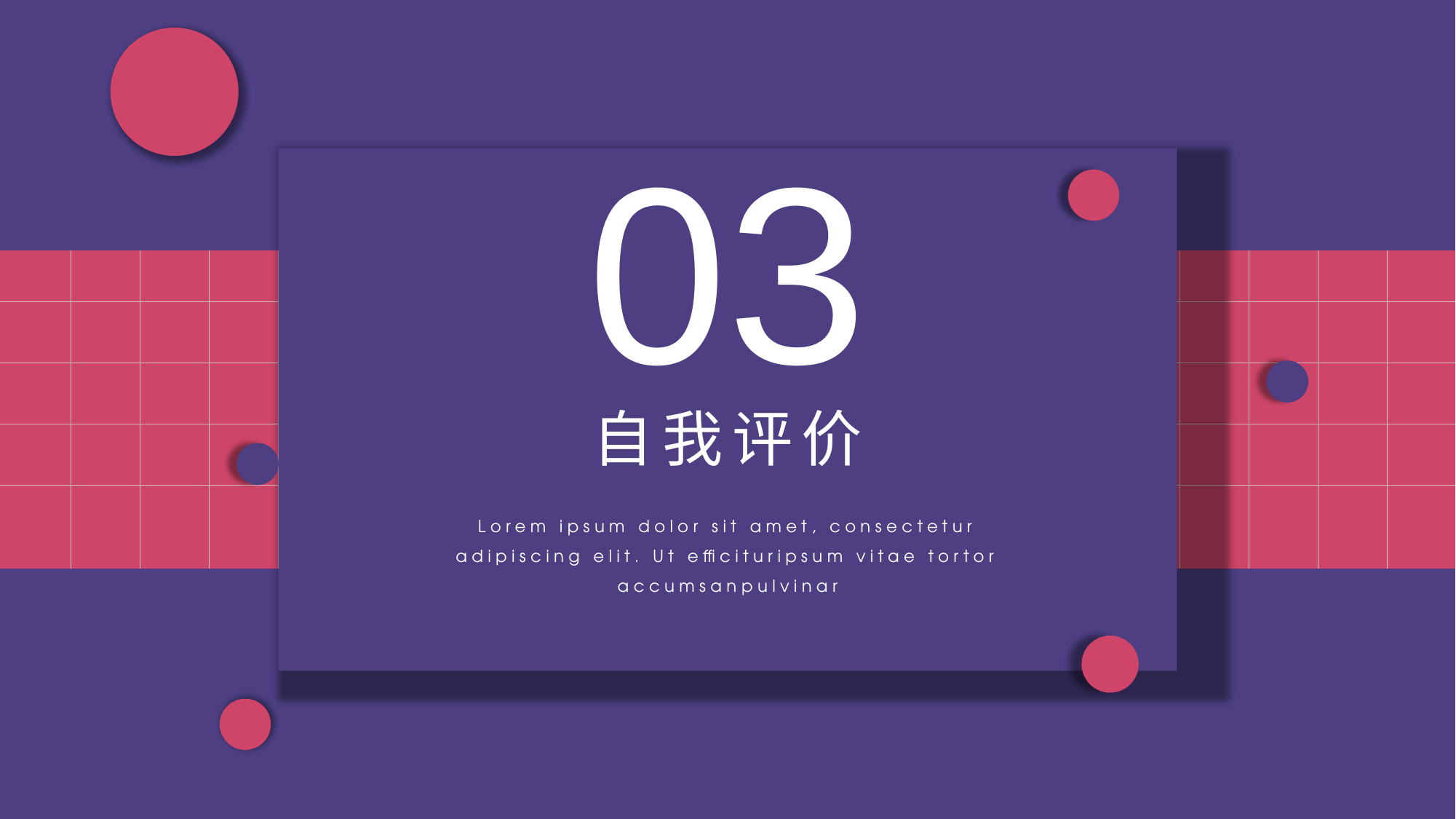

03

PART  01

自我评价

Lorem ipsum dolor sit amet, consectetur adipiscing elit. Ut efficituripsum vitae tortor accumsanpulvinar